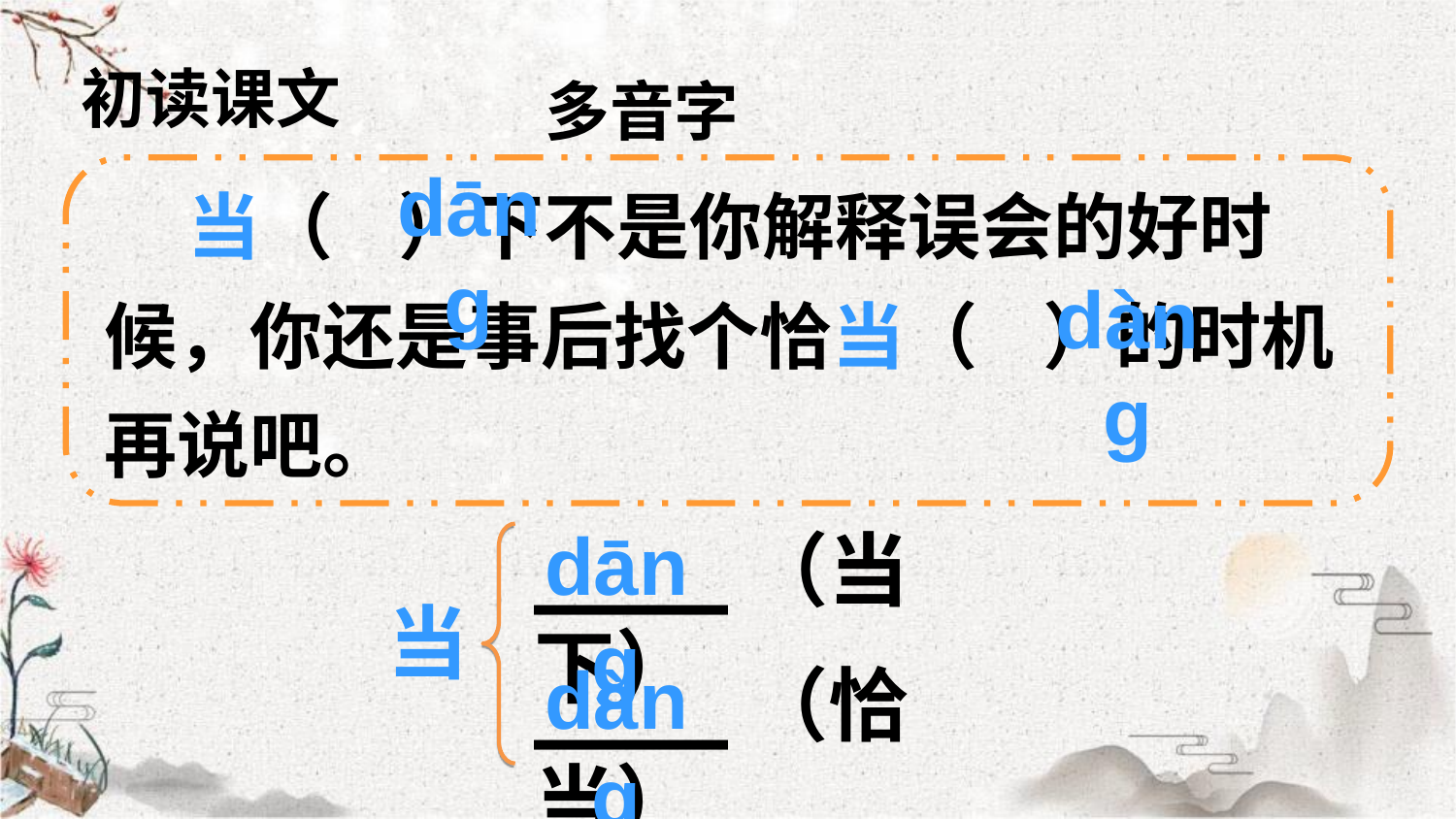

初读课文
多音字
dānɡ
    当（    ）下不是你解释误会的好时候，你还是事后找个恰当（    ）的时机再说吧。

dànɡ
dānɡ
____（当下）

当
____（恰当）
dànɡ